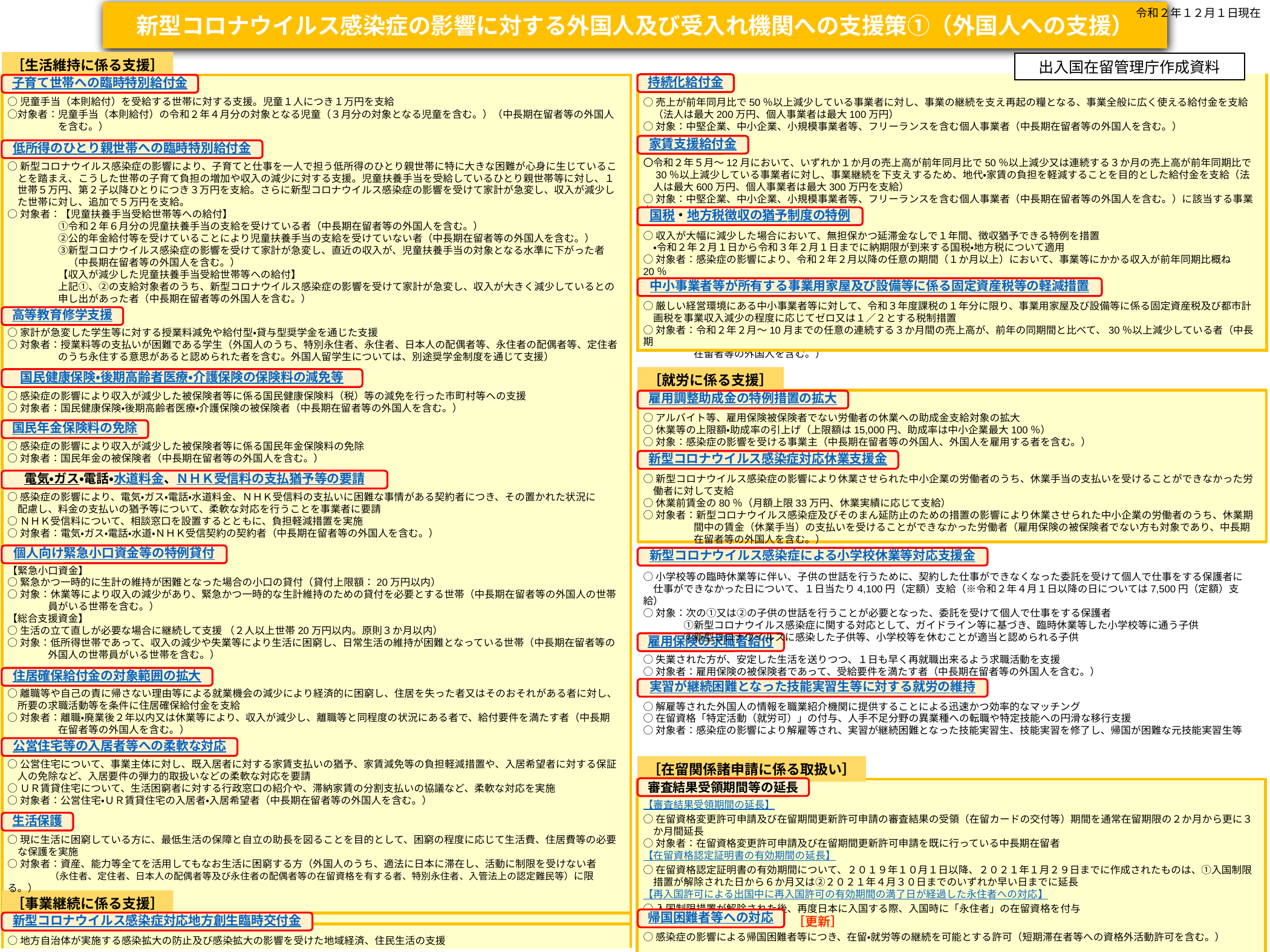

令和２年１２月１日現在
新型コロナウイルス感染症の影響に対する外国人及び受入れ機関への支援策①（外国人への支援）
出入国在留管理庁作成資料
［生活維持に係る支援］

持続化給付金
子育て世帯への臨時特別給付金

○児童手当（本則給付）を受給する世帯に対する支援。児童１人につき１万円を支給
○対象者：児童手当（本則給付）の令和２年４月分の対象となる児童（３月分の対象となる児童を含む。）（中長期在留者等の外国人
　　　　　を含む。）
○売上が前年同月比で50％以上減少している事業者に対し、事業の継続を支え再起の糧となる、事業全般に広く使える給付金を支給
　（法人は最大200万円、個人事業者は最大100万円）
○対象：中堅企業、中小企業、小規模事業者等、フリーランスを含む個人事業者（中長期在留者等の外国人を含む。）
家賃支援給付金
低所得のひとり親世帯への臨時特別給付金
〇令和２年５月～12月において、いずれか１か月の売上高が前年同月比で50％以上減少又は連続する３か月の売上高が前年同期比で
　30％以上減少している事業者に対し、事業継続を下支えするため、地代・家賃の負担を軽減することを目的とした給付金を支給（法
　人は最大600万円、個人事業者は最大300万円を支給）
○対象：中堅企業、中小企業、小規模事業者等、フリーランスを含む個人事業者（中長期在留者等の外国人を含む。）に該当する事業者
○新型コロナウイルス感染症の影響により、子育てと仕事を一人で担う低所得のひとり親世帯に特に大きな困難が心身に生じているこ
　とを踏まえ、こうした世帯の子育て負担の増加や収入の減少に対する支援。児童扶養手当を受給しているひとり親世帯等に対し、１
　世帯５万円、第２子以降ひとりにつき３万円を支給。さらに新型コロナウイルス感染症の影響を受けて家計が急変し、収入が減少し
　た世帯に対し、追加で５万円を支給。
○対象者：【児童扶養手当受給世帯等への給付】
　　　　　①令和２年６月分の児童扶養手当の支給を受けている者（中長期在留者等の外国人を含む。）
　　　　　②公的年金給付等を受けていることにより児童扶養手当の支給を受けていない者（中長期在留者等の外国人を含む。）
　　　　　③新型コロナウイルス感染症の影響を受けて家計が急変し、直近の収入が、児童扶養手当の対象となる水準に下がった者
　　　　　　（中長期在留者等の外国人を含む。）
　　　　　【収入が減少した児童扶養手当受給世帯等への給付】
　　　　　上記①、②の支給対象者のうち、新型コロナウイルス感染症の影響を受けて家計が急変し、収入が大きく減少しているとの
　　　　　申し出があった者（中長期在留者等の外国人を含む。）
国税・地方税徴収の猶予制度の特例
○収入が大幅に減少した場合において、無担保かつ延滞金なしで１年間、徴収猶予できる特例を措置
　・令和２年２月１日から令和３年２月１日までに納期限が到来する国税・地方税について適用
○対象者：感染症の影響により、令和２年２月以降の任意の期間（１か月以上）において、事業等にかかる収入が前年同期比概ね20％
　　　　　以上減少しており、一時に納税することが困難な者（中長期在留者等の外国人を含む。）
中小事業者等が所有する事業用家屋及び設備等に係る固定資産税等の軽減措置
○厳しい経営環境にある中小事業者等に対して、令和３年度課税の１年分に限り、事業用家屋及び設備等に係る固定資産税及び都市計
　画税を事業収入減少の程度に応じてゼロ又は１／２とする税制措置
○対象者：令和２年２月～10月までの任意の連続する３か月間の売上高が、前年の同期間と比べて、30％以上減少している者（中長期
　　　　　在留者等の外国人を含む。）
高等教育修学支援
○家計が急変した学生等に対する授業料減免や給付型・貸与型奨学金を通じた支援
○対象者：授業料等の支払いが困難である学生（外国人のうち、特別永住者、永住者、日本人の配偶者等、永住者の配偶者等、定住者
　　　　　のうち永住する意思があると認められた者を含む。外国人留学生については、別途奨学金制度を通じて支援）
国民健康保険・後期高齢者医療・介護保険の保険料の減免等
［就労に係る支援］
○感染症の影響により収入が減少した被保険者等に係る国民健康保険料（税）等の減免を行った市町村等への支援
○対象者：国民健康保険・後期高齢者医療・介護保険の被保険者（中長期在留者等の外国人を含む。）

雇用調整助成金の特例措置の拡大
○アルバイト等、雇用保険被保険者でない労働者の休業への助成金支給対象の拡大
○休業等の上限額・助成率の引上げ（上限額は15,000円、助成率は中小企業最大100％）
○対象：感染症の影響を受ける事業主（中長期在留者等の外国人、外国人を雇用する者を含む。）
国民年金保険料の免除
○感染症の影響により収入が減少した被保険者等に係る国民年金保険料の免除
○対象者：国民年金の被保険者（中長期在留者等の外国人を含む。）
新型コロナウイルス感染症対応休業支援金
○新型コロナウイルス感染症の影響により休業させられた中小企業の労働者のうち、休業手当の支払いを受けることができなかった労
　働者に対して支給
○休業前賃金の80％（月額上限33万円、休業実績に応じて支給）
○対象者：新型コロナウイルス感染症及びそのまん延防止のための措置の影響により休業させられた中小企業の労働者のうち、休業期
　　　　　間中の賃金（休業手当）の支払いを受けることができなかった労働者（雇用保険の被保険者でない方も対象であり、中長期
　　　　　在留者等の外国人を含む。）
電気・ガス・電話・水道料金、ＮＨＫ受信料の支払猶予等の要請
○感染症の影響により、電気・ガス・電話・水道料金、ＮＨＫ受信料の支払いに困難な事情がある契約者につき、その置かれた状況に
　配慮し、料金の支払いの猶予等について、柔軟な対応を行うことを事業者に要請
○ＮＨＫ受信料について、相談窓口を設置するとともに、負担軽減措置を実施
○対象者：電気・ガス・電話・水道・ＮＨＫ受信契約の契約者（中長期在留者等の外国人を含む。）
個人向け緊急小口資金等の特例貸付
新型コロナウイルス感染症による小学校休業等対応支援金
【緊急小口資金】
○緊急かつ一時的に生計の維持が困難となった場合の小口の貸付（貸付上限額：20万円以内）
○対象：休業等により収入の減少があり、緊急かつ一時的な生計維持のための貸付を必要とする世帯（中長期在留者等の外国人の世帯
　　　　員がいる世帯を含む。）
【総合支援資金】
○生活の立て直しが必要な場合に継続して支援 （２人以上世帯20万円以内。原則３か月以内）
○対象：低所得世帯であって、収入の減少や失業等により生活に困窮し、日常生活の維持が困難となっている世帯（中長期在留者等の
　　　　外国人の世帯員がいる世帯を含む。）
○小学校等の臨時休業等に伴い、子供の世話を行うために、契約した仕事ができなくなった委託を受けて個人で仕事をする保護者に
　仕事ができなかった日について、１日当たり4,100円（定額）支給（※令和２年４月１日以降の日については7,500円（定額）支給）
○対象：次の①又は②の子供の世話を行うことが必要となった、委託を受けて個人で仕事をする保護者
　　　　①新型コロナウイルス感染症に関する対応として、ガイドライン等に基づき、臨時休業等した小学校等に通う子供
　　　　②新型コロナウイルスに感染した子供等、小学校等を休むことが適当と認められる子供
雇用保険の求職者給付
○失業された方が、安定した生活を送りつつ、１日も早く再就職出来るよう求職活動を支援
○対象者：雇用保険の被保険者であって、受給要件を満たす者（中長期在留者等の外国人を含む。）
住居確保給付金の対象範囲の拡大
実習が継続困難となった技能実習生等に対する就労の維持
○離職等や自己の責に帰さない理由等による就業機会の減少により経済的に困窮し、住居を失った者又はそのおそれがある者に対し、
　所要の求職活動等を条件に住居確保給付金を支給
○対象者：離職・廃業後２年以内又は休業等により、収入が減少し、離職等と同程度の状況にある者で、給付要件を満たす者（中長期
　　　　　在留者等の外国人を含む。）
○解雇等された外国人の情報を職業紹介機関に提供することによる迅速かつ効率的なマッチング
○在留資格「特定活動（就労可）」の付与、人手不足分野の異業種への転職や特定技能への円滑な移行支援
○対象者：感染症の影響により解雇等され、実習が継続困難となった技能実習生、技能実習を修了し、帰国が困難な元技能実習生等
公営住宅等の入居者等への柔軟な対応
○公営住宅について、事業主体に対し、既入居者に対する家賃支払いの猶予、家賃減免等の負担軽減措置や、入居希望者に対する保証
　人の免除など、入居要件の弾力的取扱いなどの柔軟な対応を要請
○ＵＲ賃貸住宅について、生活困窮者に対する行政窓口の紹介や、滞納家賃の分割支払いの協議など、柔軟な対応を実施
○対象者：公営住宅・ＵＲ賃貸住宅の入居者・入居希望者（中長期在留者等の外国人を含む。）
［在留関係諸申請に係る取扱い］
審査結果受領期間等の延長

【審査結果受領期間の延長】
○在留資格変更許可申請及び在留期間更新許可申請の審査結果の受領（在留カードの交付等）期間を通常在留期限の２か月から更に３
　か月間延長
○対象者：在留資格変更許可申請及び在留期間更新許可申請を既に行っている中長期在留者
【在留資格認定証明書の有効期間の延長】
○在留資格認定証明書の有効期間について、２０１９年１０月１日以降、２０２１年１月２９日までに作成されたものは、①入国制限
　措置が解除された日から６か月又は②２０２１年４月３０日までのいずれか早い日までに延長
【再入国許可による出国中に再入国許可の有効期間の満了日が経過した永住者への対応】
○入国制限措置が解除された後、再度日本に入国する際、入国時に「永住者」の在留資格を付与
生活保護
○現に生活に困窮している方に、最低生活の保障と自立の助長を図ることを目的として、困窮の程度に応じて生活費、住居費等の必要
　な保護を実施
○対象者：資産、能力等全てを活用してもなお生活に困窮する方（外国人のうち、適法に日本に滞在し、活動に制限を受けない者
　　　　  （永住者、定住者、日本人の配偶者等及び永住者の配偶者等の在留資格を有する者、特別永住者、入管法上の認定難民等）に限る。）
［事業継続に係る支援］
［更新］
帰国困難者等への対応
新型コロナウイルス感染症対応地方創生臨時交付金

○感染症の影響による帰国困難者等につき、在留・就労等の継続を可能とする許可（短期滞在者等への資格外活動許可を含む。）

○地方自治体が実施する感染拡大の防止及び感染拡⼤の影響を受けた地域経済、住⺠⽣活の⽀援